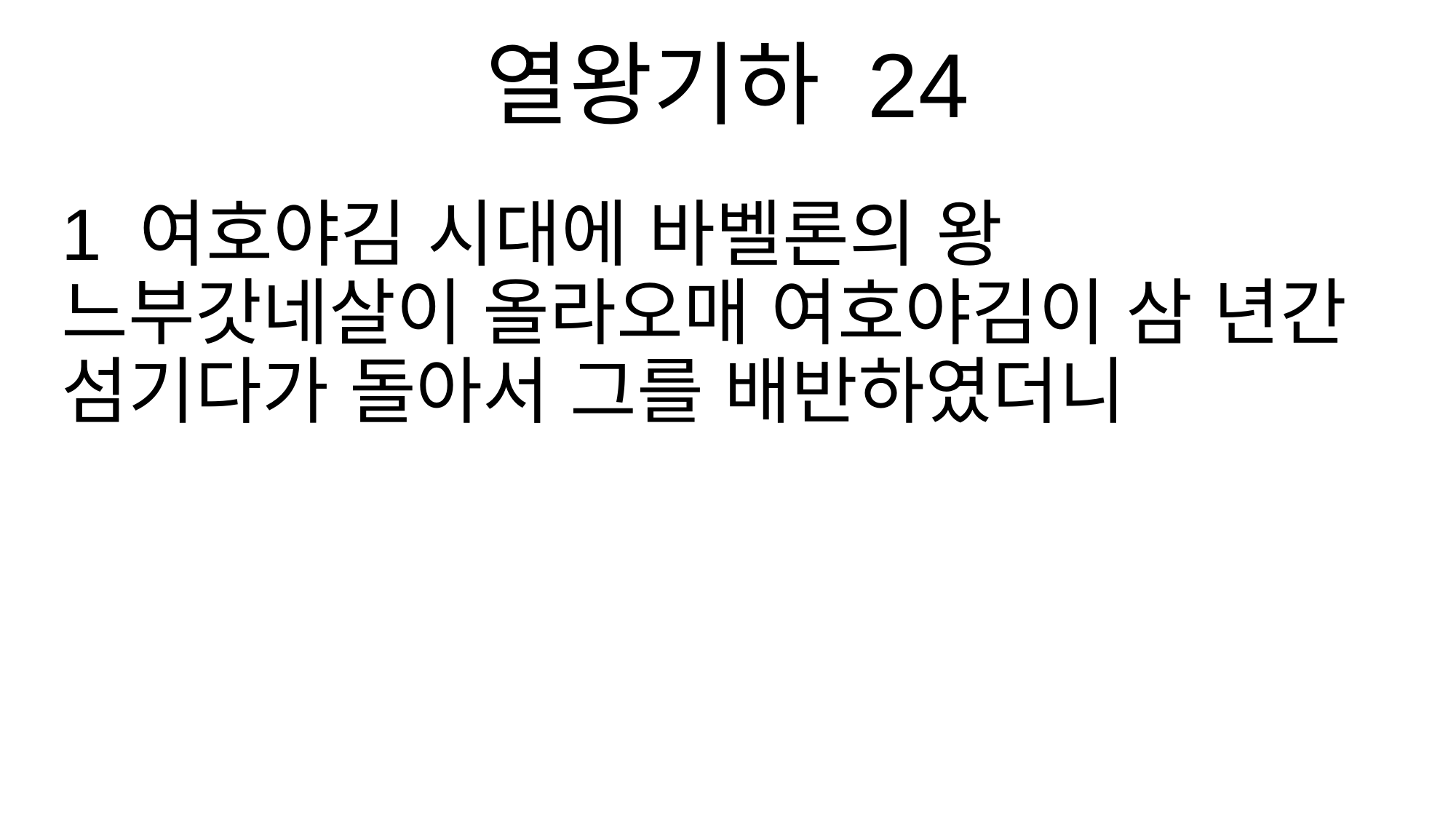

열왕기하 24
1 여호야김 시대에 바벨론의 왕 느부갓네살이 올라오매 여호야김이 삼 년간 섬기다가 돌아서 그를 배반하였더니